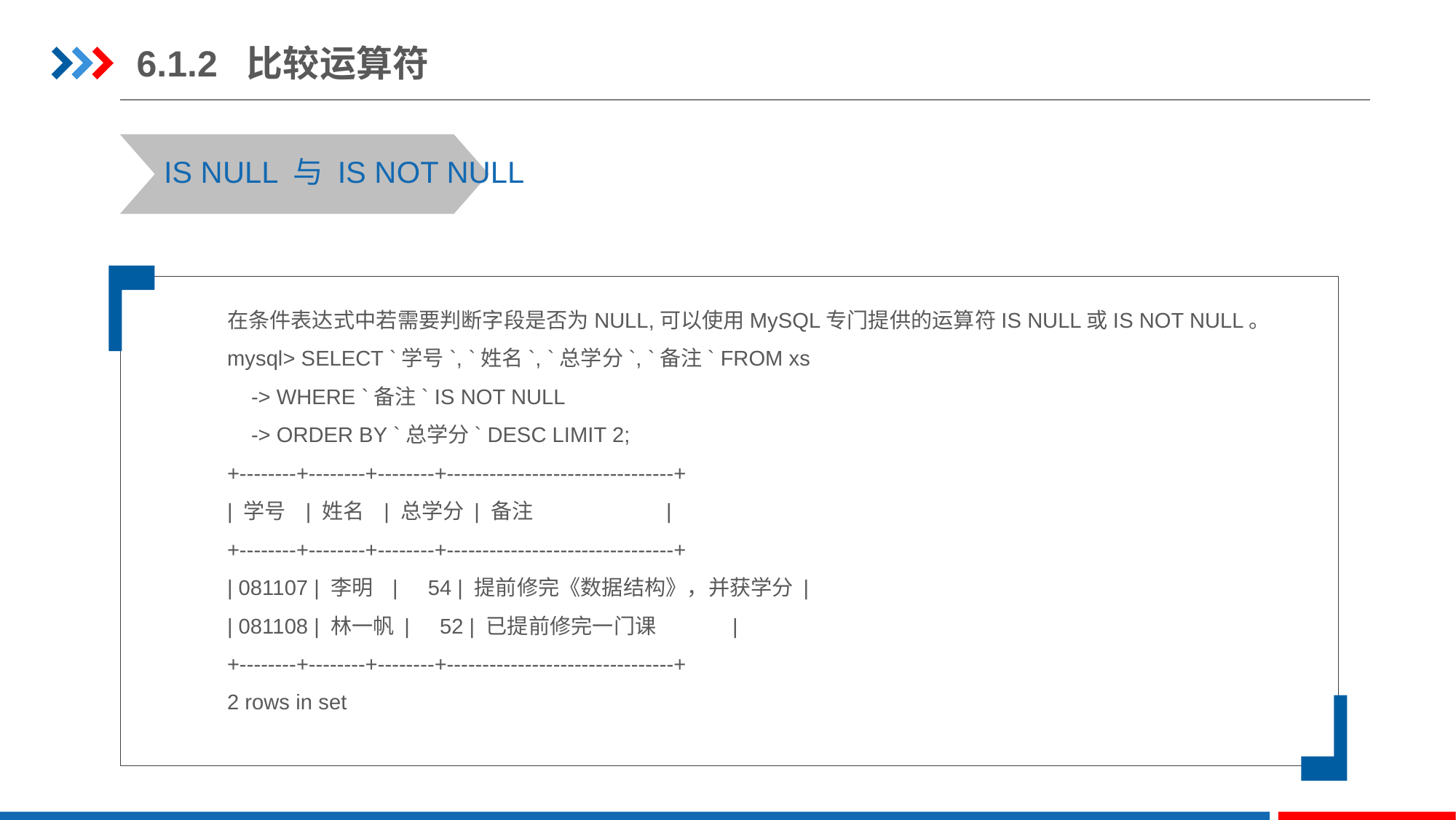

6.1.2  比较运算符

IS NULL 与 IS NOT NULL

在条件表达式中若需要判断字段是否为NULL,可以使用MySQL专门提供的运算符IS NULL或IS NOT NULL。
mysql> SELECT `学号`, `姓名`, `总学分`, `备注` FROM xs
    -> WHERE `备注` IS NOT NULL
    -> ORDER BY `总学分` DESC LIMIT 2;
+--------+--------+--------+--------------------------------+
| 学号   | 姓名   | 总学分 | 备注                           |
+--------+--------+--------+--------------------------------+
| 081107 | 李明   |     54 | 提前修完《数据结构》，并获学分 |
| 081108 | 林一帆 |     52 | 已提前修完一门课               |
+--------+--------+--------+--------------------------------+
2 rows in set